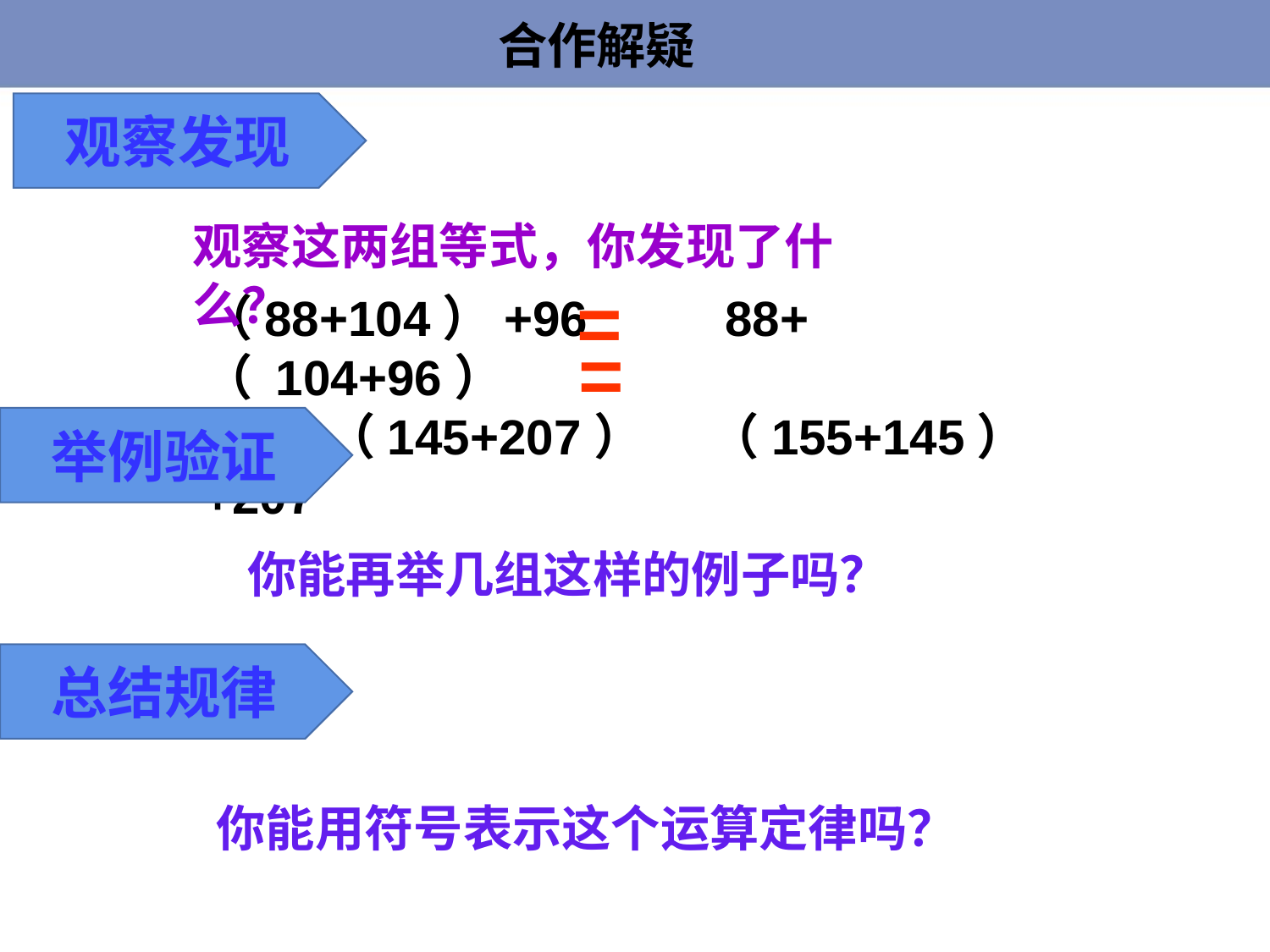

合作解疑
观察发现
观察这两组等式，你发现了什么？
 =
（88+104）+96          88+（ 104+96）
155+（145+207）      （155+145）+207

=
举例验证
        你能再举几组这样的例子吗？
总结规律
你能用符号表示这个运算定律吗？